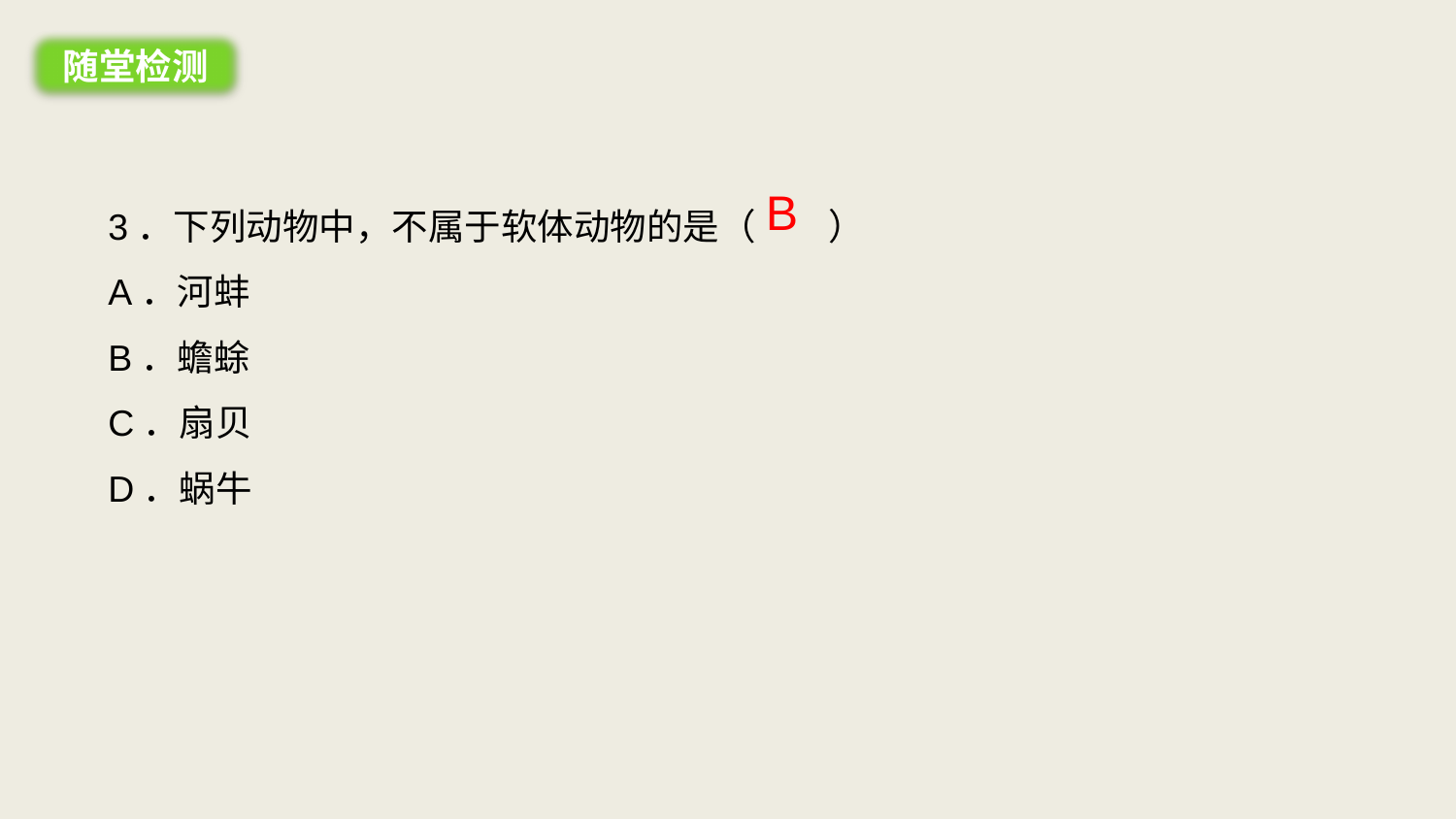

随堂检测
B
3．下列动物中，不属于软体动物的是（　　）
A．河蚌
B．蟾蜍
C．扇贝
D．蜗牛